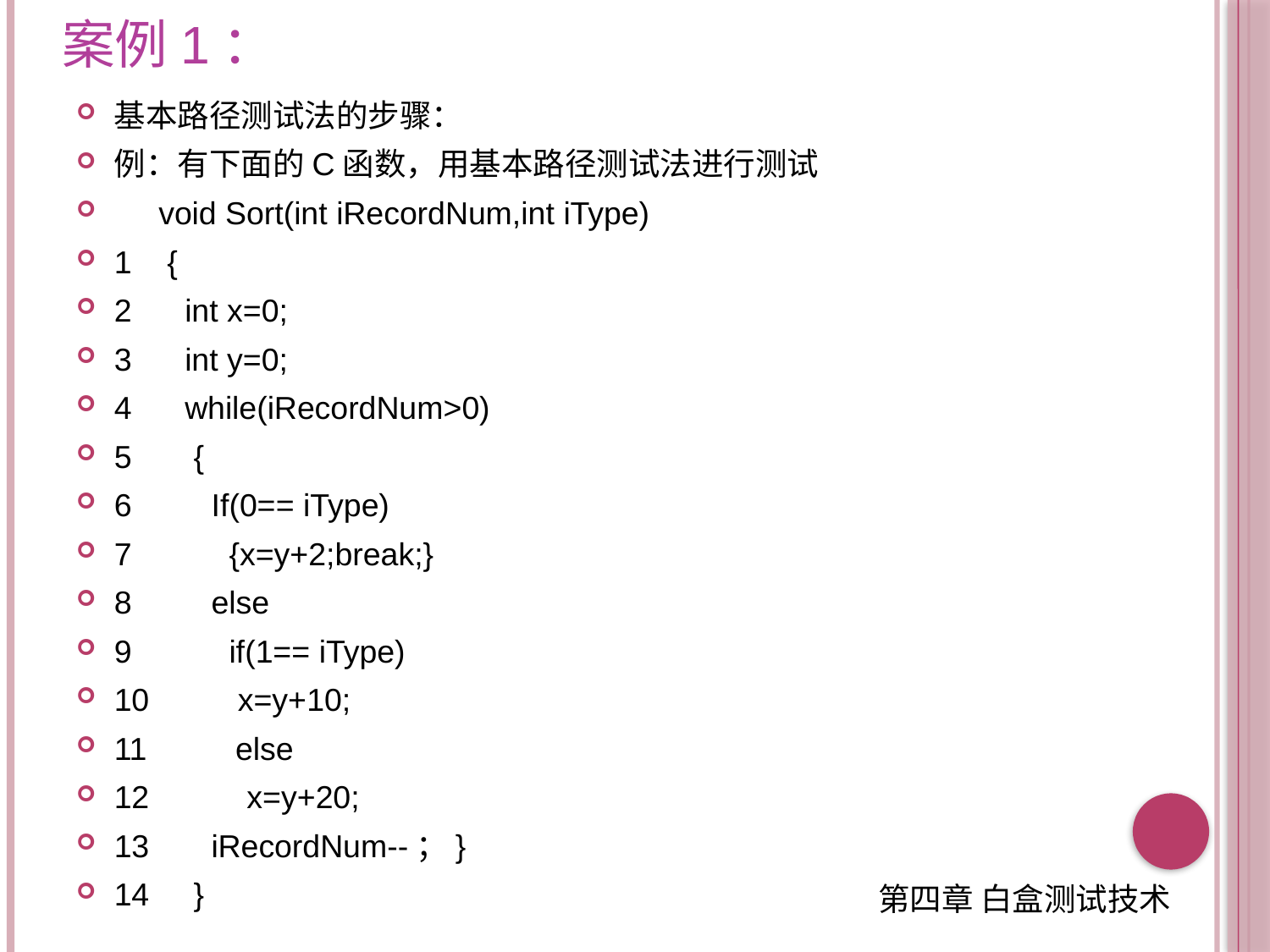

# 案例1：
基本路径测试法的步骤：
例：有下面的C函数，用基本路径测试法进行测试
     void Sort(int iRecordNum,int iType)
1    {
2      int x=0;
3      int y=0;
4      while(iRecordNum>0)
5       {
6         If(0== iType)
7           {x=y+2;break;}
8         else
9           if(1== iType)
10          x=y+10;
11          else
12           x=y+20;
13       iRecordNum--；}
14     }